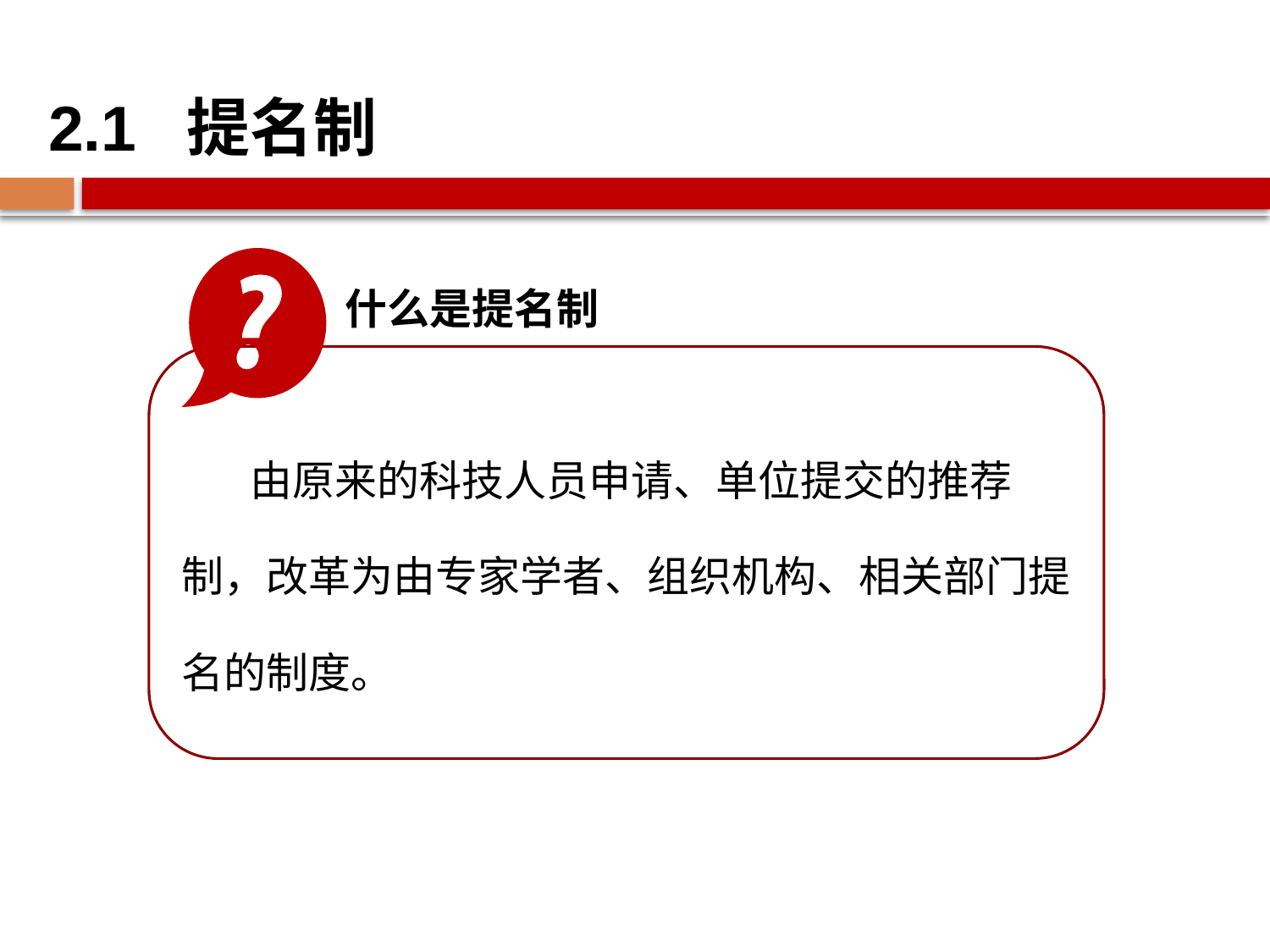

2.1  提名制

什么是提名制
由原来的科技人员申请、单位提交的推荐制，改革为由专家学者、组织机构、相关部门提名的制度。